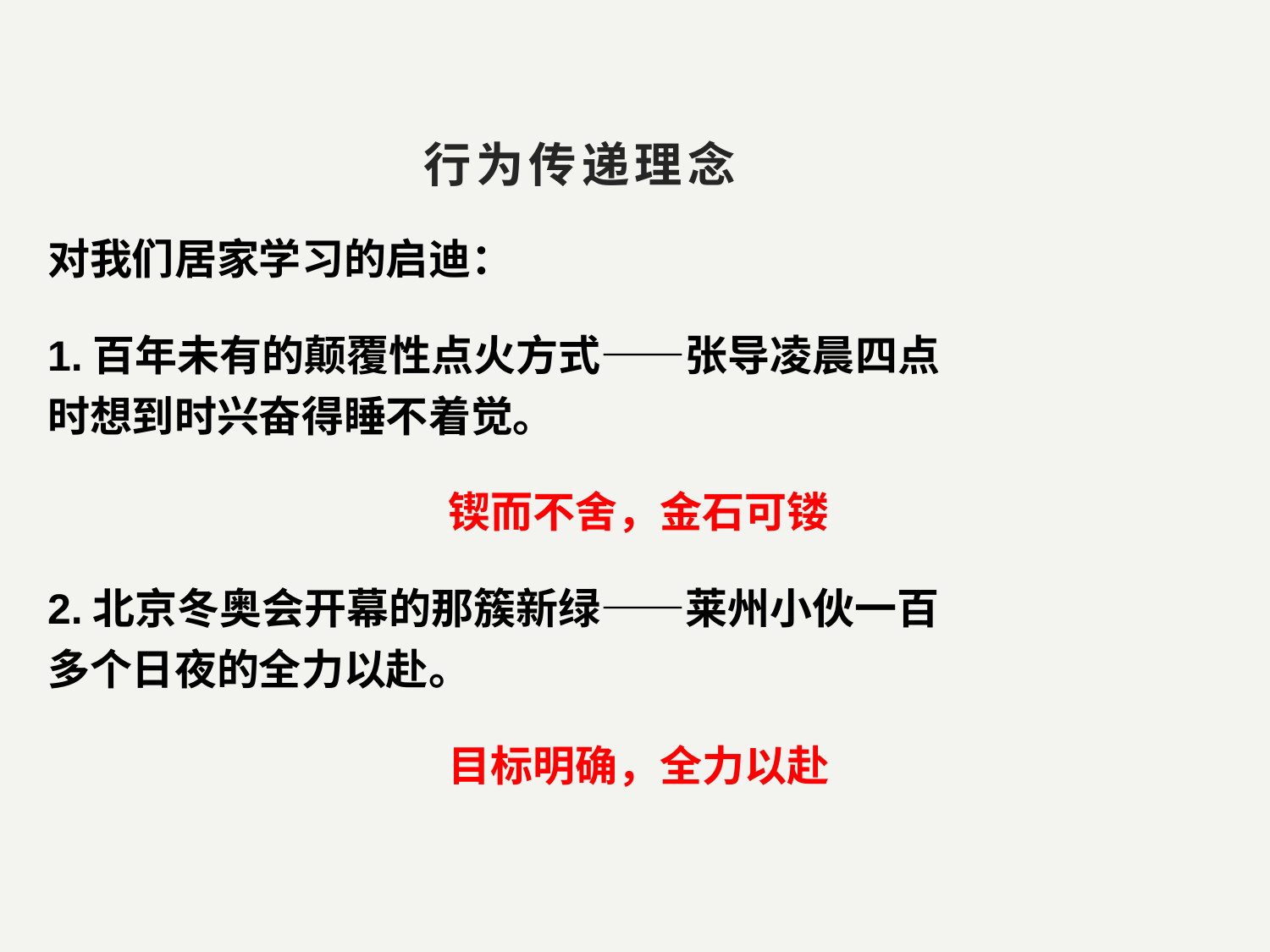

行为传递理念
对我们居家学习的启迪：
1.百年未有的颠覆性点火方式——张导凌晨四点时想到时兴奋得睡不着觉。
                                         锲而不舍，金石可镂
2.北京冬奥会开幕的那簇新绿——莱州小伙一百多个日夜的全力以赴。
                                         目标明确，全力以赴